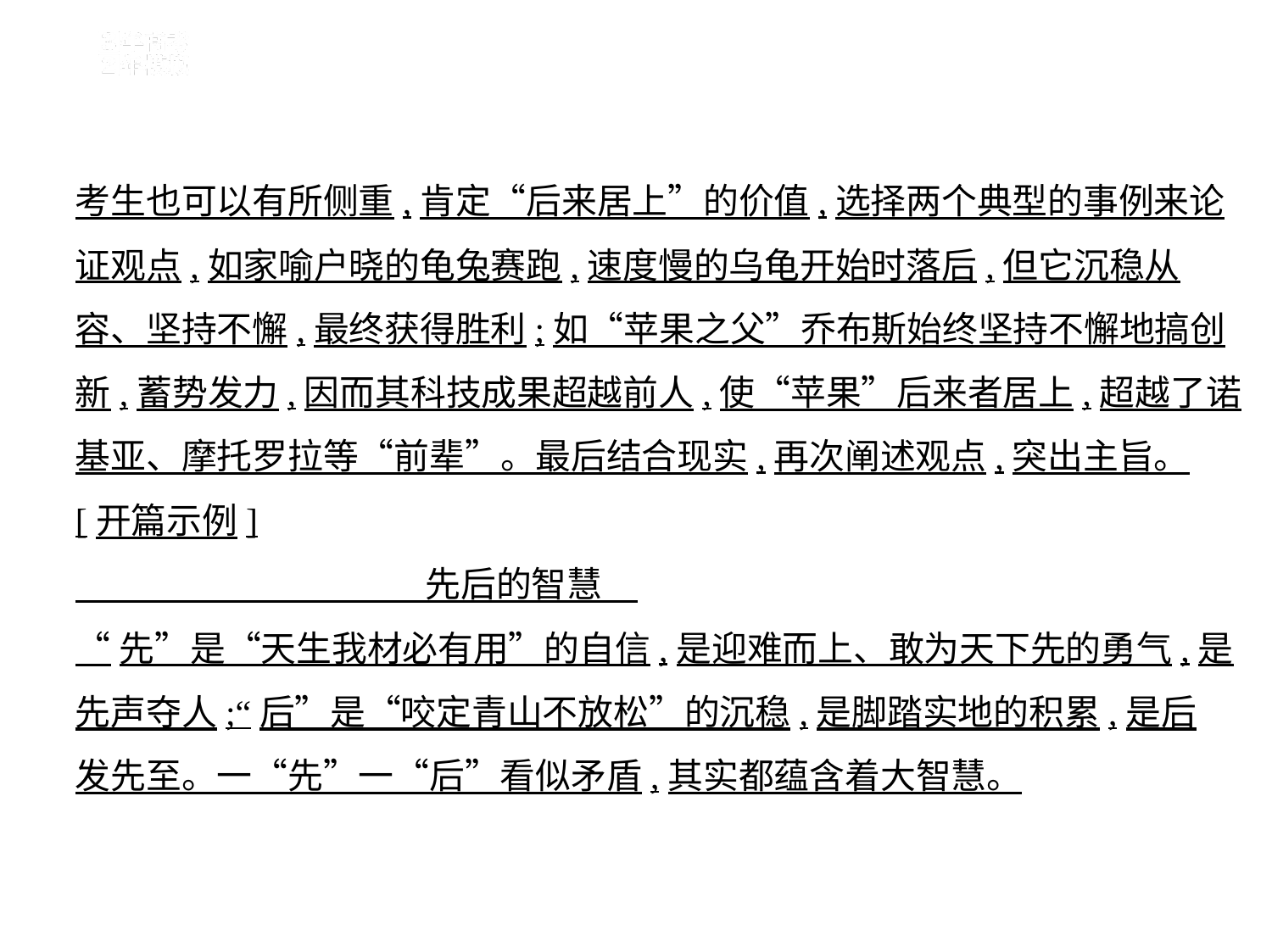

考生也可以有所侧重,肯定“后来居上”的价值,选择两个典型的事例来论
证观点,如家喻户晓的龟兔赛跑,速度慢的乌龟开始时落后,但它沉稳从
容、坚持不懈,最终获得胜利;如“苹果之父”乔布斯始终坚持不懈地搞创
新,蓄势发力,因而其科技成果超越前人,使“苹果”后来者居上,超越了诺
基亚、摩托罗拉等“前辈”。最后结合现实,再次阐述观点,突出主旨。
[开篇示例]
　　　　　　　　　    先后的智慧
“先”是“天生我材必有用”的自信,是迎难而上、敢为天下先的勇气,是
先声夺人;“后”是“咬定青山不放松”的沉稳,是脚踏实地的积累,是后
发先至。一“先”一“后”看似矛盾,其实都蕴含着大智慧。